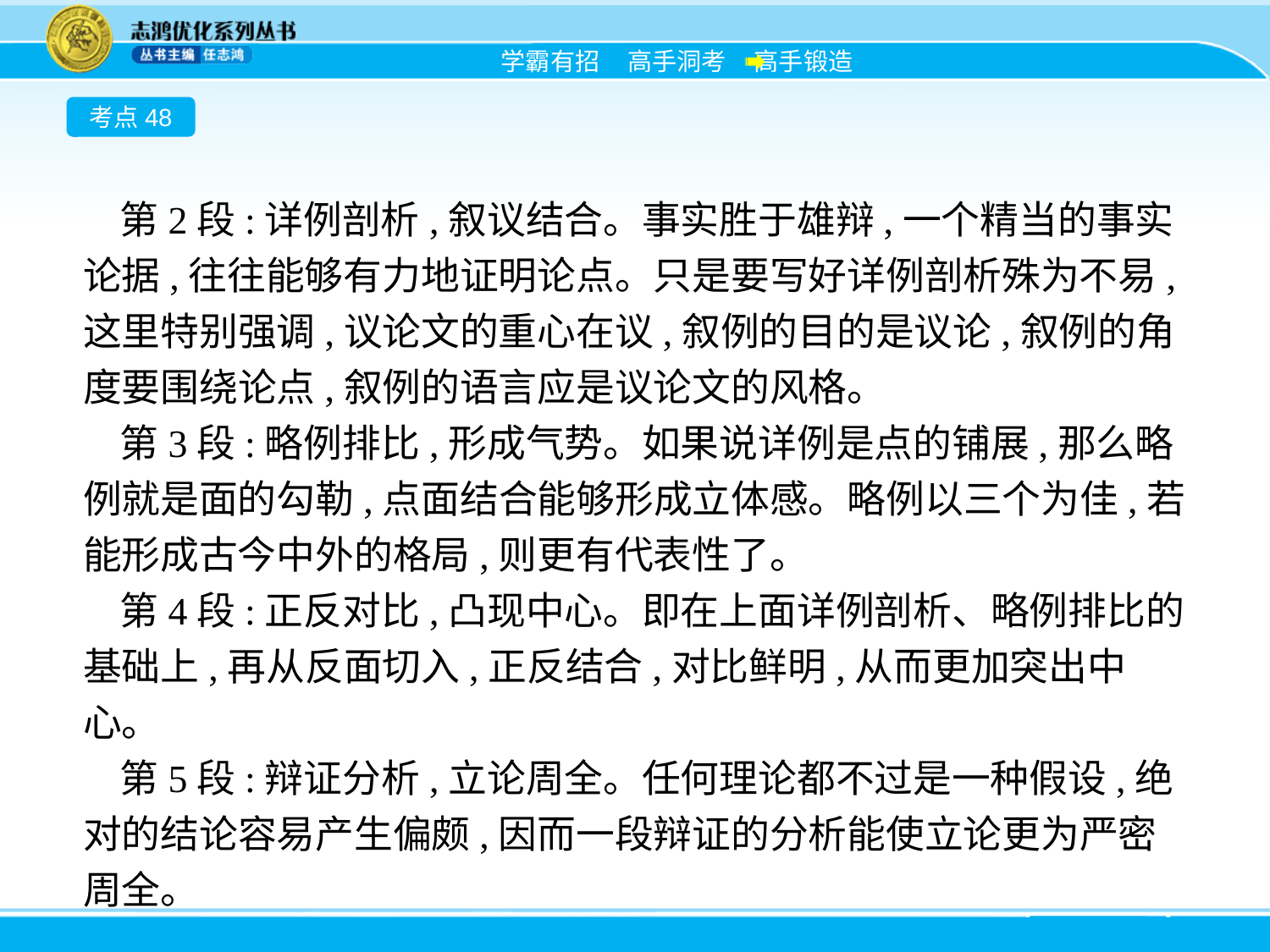

考点48
第2段:详例剖析,叙议结合。事实胜于雄辩,一个精当的事实论据,往往能够有力地证明论点。只是要写好详例剖析殊为不易,这里特别强调,议论文的重心在议,叙例的目的是议论,叙例的角度要围绕论点,叙例的语言应是议论文的风格。
第3段:略例排比,形成气势。如果说详例是点的铺展,那么略例就是面的勾勒,点面结合能够形成立体感。略例以三个为佳,若能形成古今中外的格局,则更有代表性了。
第4段:正反对比,凸现中心。即在上面详例剖析、略例排比的基础上,再从反面切入,正反结合,对比鲜明,从而更加突出中心。
第5段:辩证分析,立论周全。任何理论都不过是一种假设,绝对的结论容易产生偏颇,因而一段辩证的分析能使立论更为严密周全。